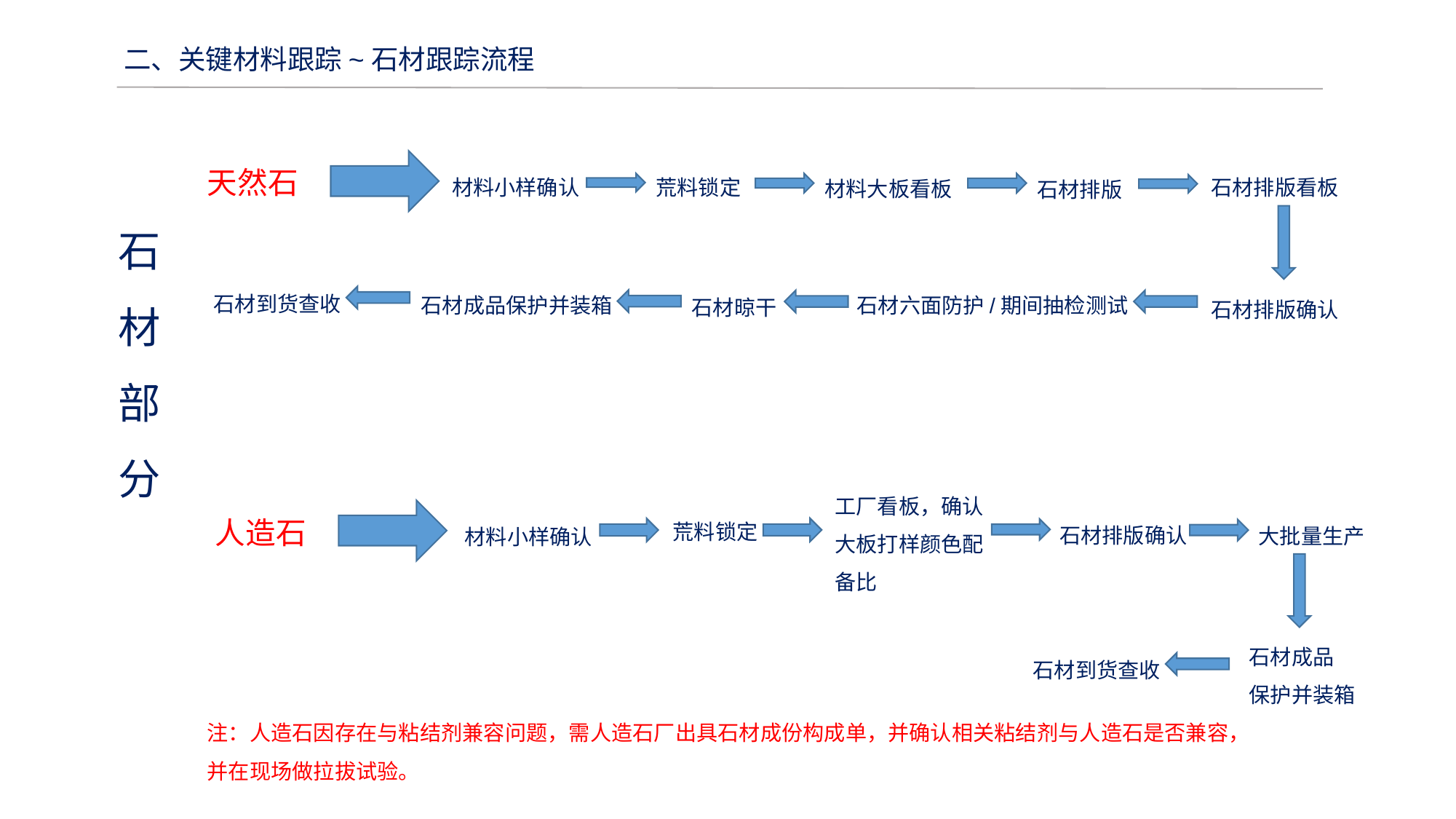

二、关键材料跟踪~石材跟踪流程

天然石
石材排版看板
材料小样确认
荒料锁定
材料大板看板
石材排版

石

材

部

分
石材到货查收
石材成品保护并装箱
石材六面防护/期间抽检测试
石材晾干
石材排版确认

工厂看板，确认大板打样颜色配备比

荒料锁定
石材排版确认
大批量生产
材料小样确认
人造石

石材成品
保护并装箱
石材到货查收

注：人造石因存在与粘结剂兼容问题，需人造石厂出具石材成份构成单，并确认相关粘结剂与人造石是否兼容，并在现场做拉拔试验。